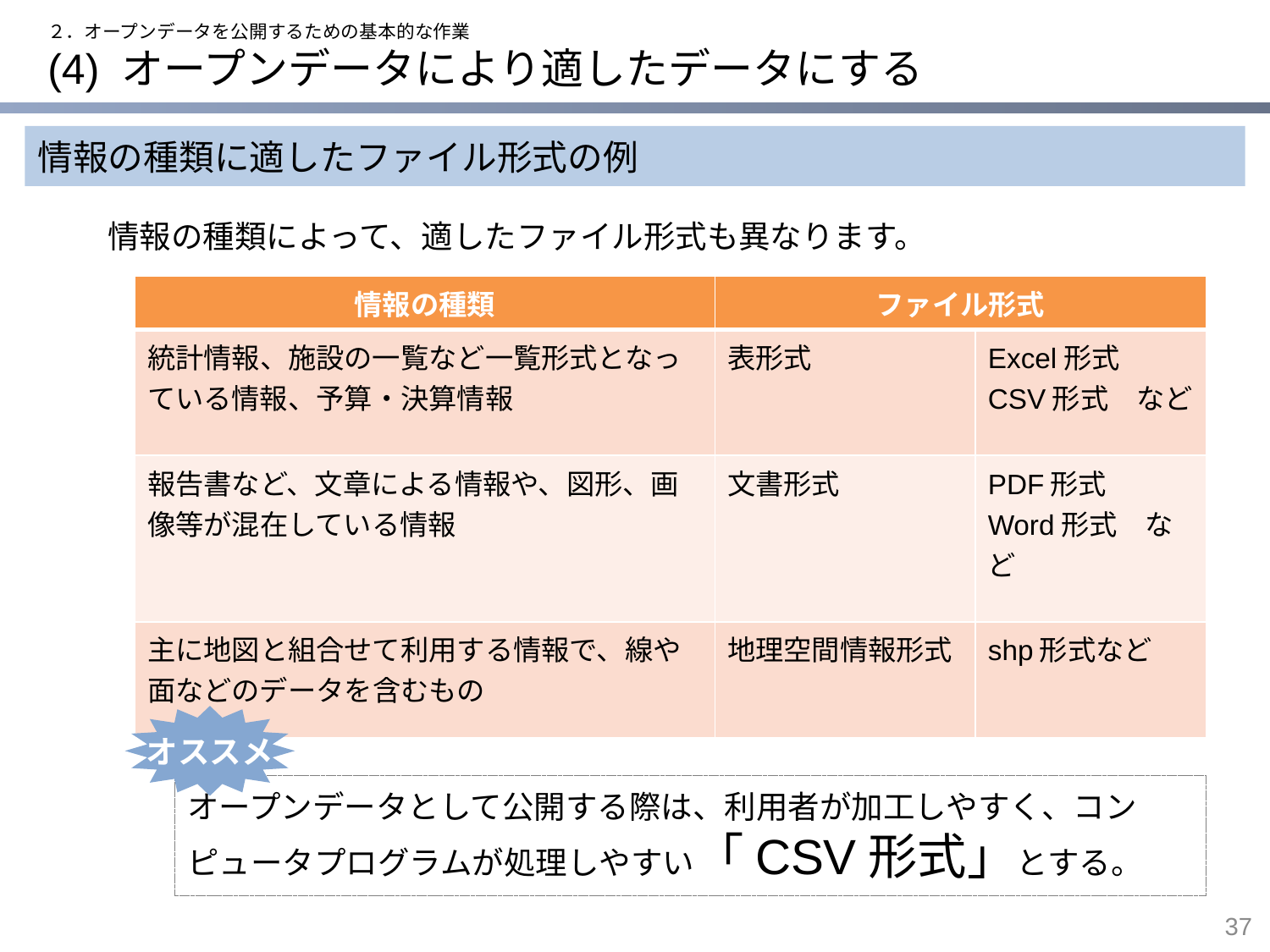

２．オープンデータを公開するための基本的な作業
# (4) オープンデータにより適したデータにする
情報の種類に適したファイル形式の例
情報の種類によって、適したファイル形式も異なります。
| 情報の種類 | ファイル形式 |  |
| --- | --- | --- |
| 統計情報、施設の一覧など一覧形式となっている情報、予算・決算情報 | 表形式 | Excel形式 CSV形式　など |
| 報告書など、文章による情報や、図形、画像等が混在している情報 | 文書形式 | PDF形式 Word形式　など |
| 主に地図と組合せて利用する情報で、線や面などのデータを含むもの | 地理空間情報形式 | shp形式など |
オススメ
オープンデータとして公開する際は、利用者が加工しやすく、コンピュータプログラムが処理しやすい「CSV形式」とする。
37